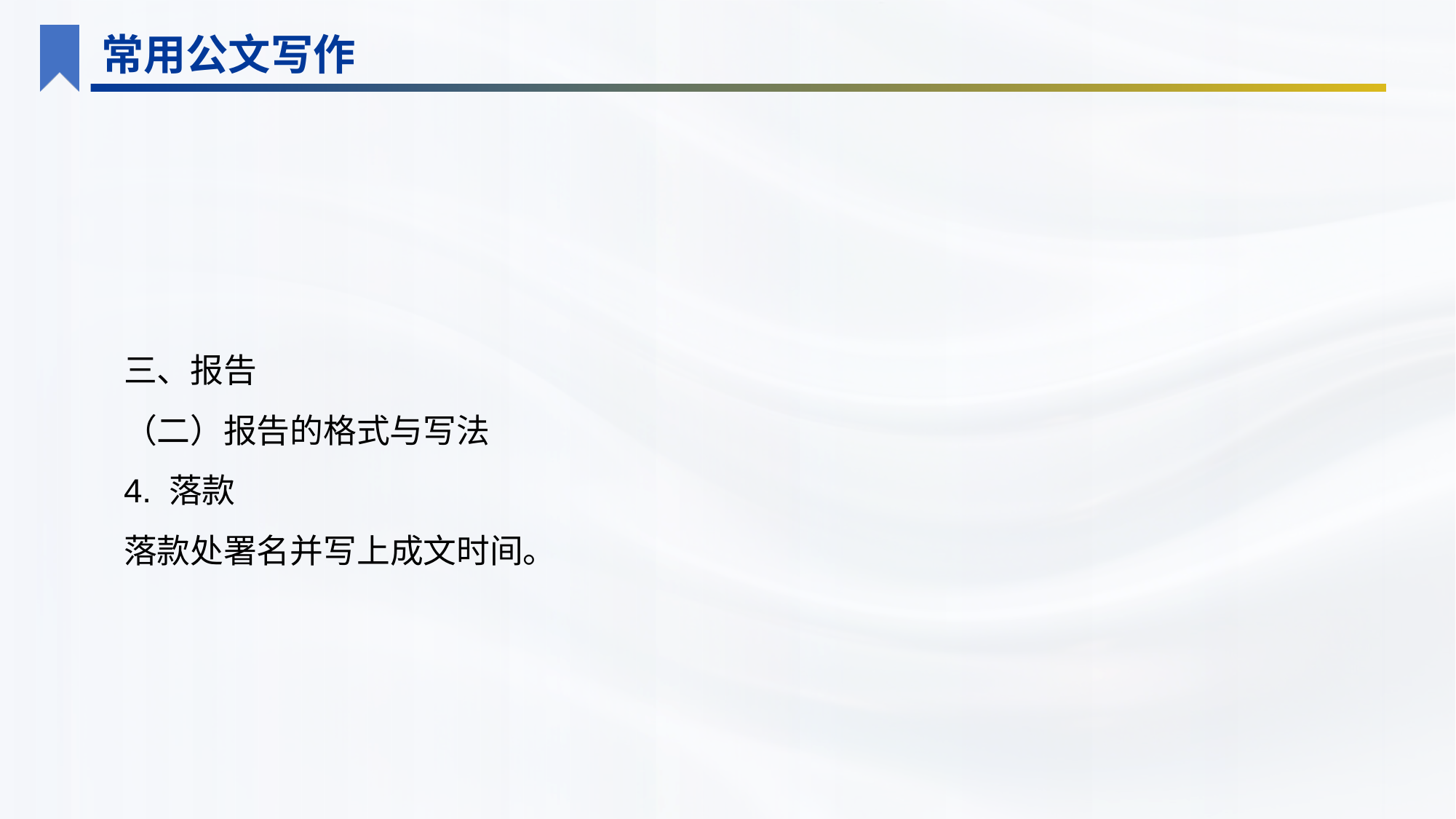

常用公文写作
三、报告
（二）报告的格式与写法
4. 落款
落款处署名并写上成文时间。